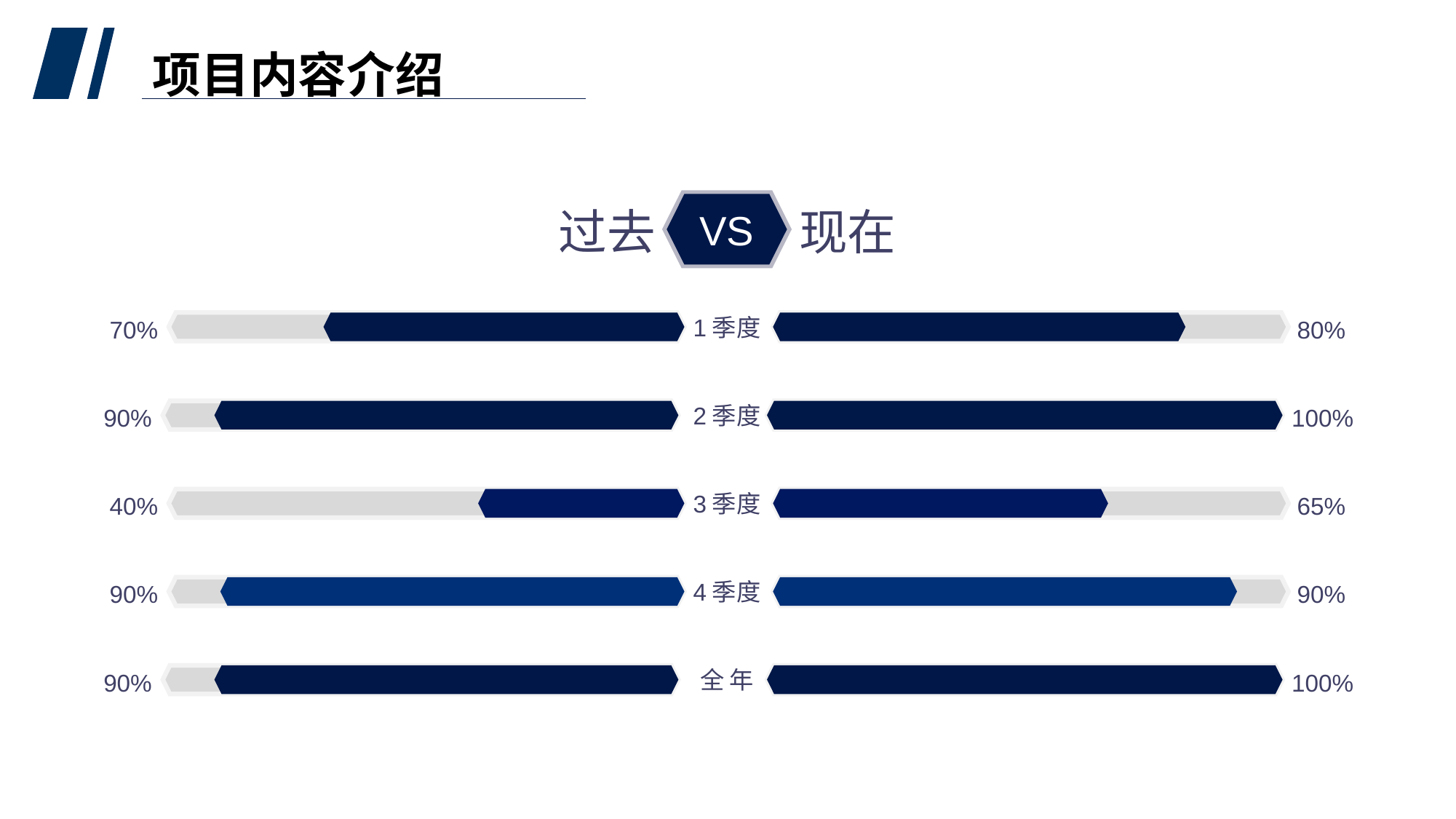

项目内容介绍

VS
过去
现在
1季度
70%
80%

2季度
90%
100%

3季度
40%
65%

4季度
90%
90%

全 年
90%
100%

PPT下载 http://www.1ppt.com/xiazai/